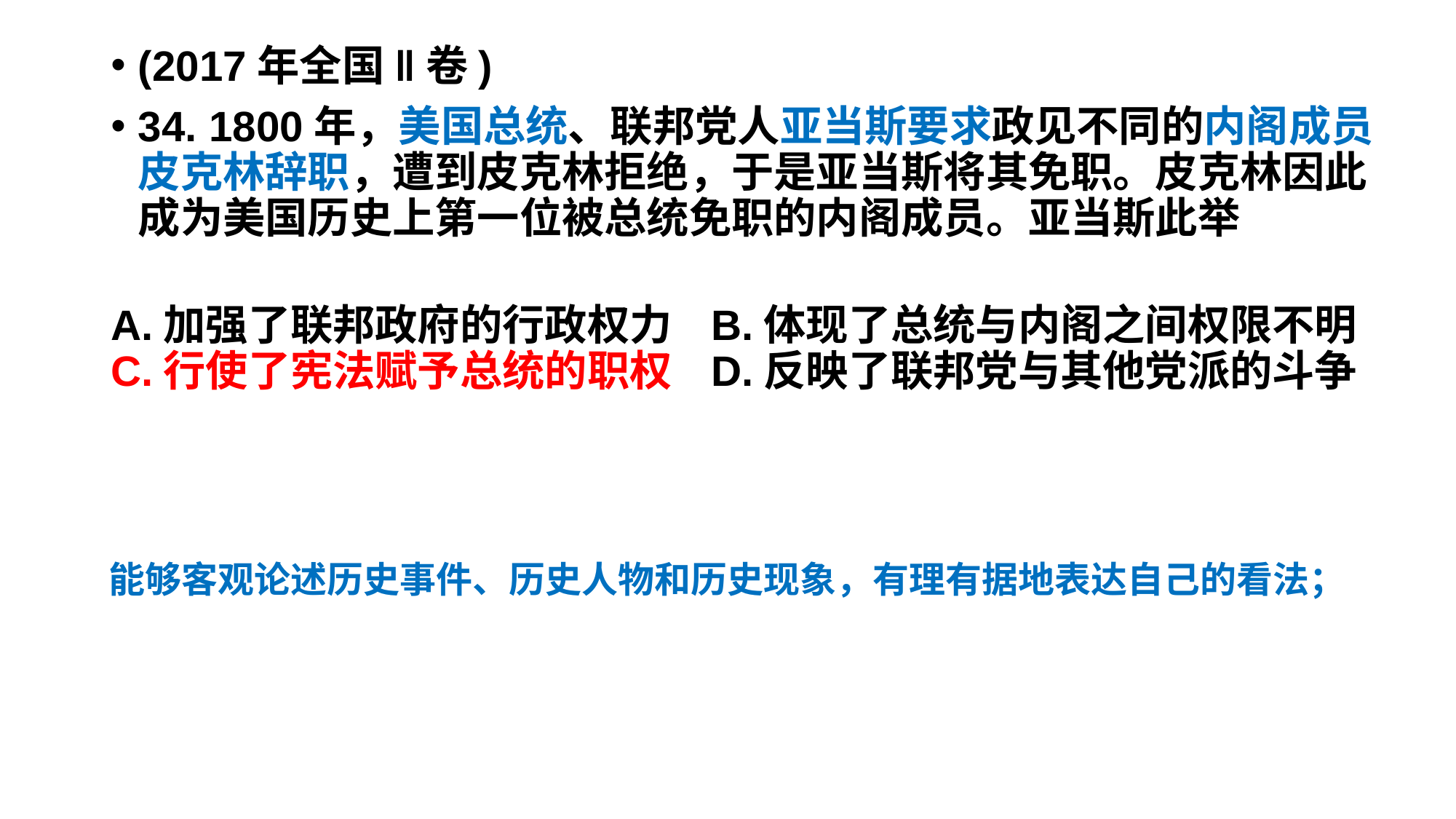

(2017年全国ǁ卷)
34. 1800年，美国总统、联邦党人亚当斯要求政见不同的内阁成员皮克林辞职，遭到皮克林拒绝，于是亚当斯将其免职。皮克林因此成为美国历史上第一位被总统免职的内阁成员。亚当斯此举
A.加强了联邦政府的行政权力   B.体现了总统与内阁之间权限不明
C.行使了宪法赋予总统的职权   D.反映了联邦党与其他党派的斗争
能够客观论述历史事件、历史人物和历史现象，有理有据地表达自己的看法；